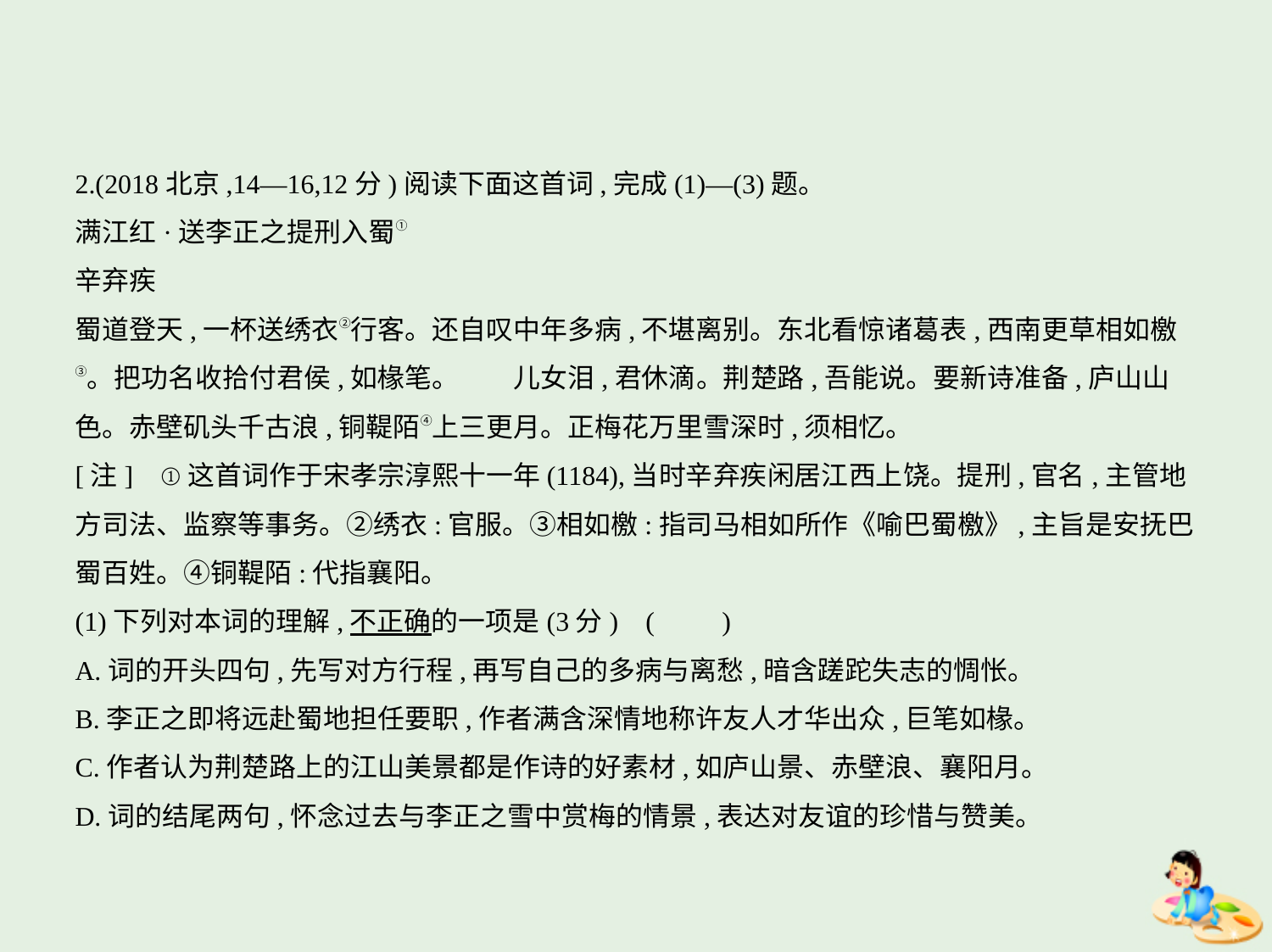

2.(2018北京,14—16,12分)阅读下面这首词,完成(1)—(3)题。
满江红·送李正之提刑入蜀①
辛弃疾
蜀道登天,一杯送绣衣②行客。还自叹中年多病,不堪离别。东北看惊诸葛表,西南更草相如檄
③。把功名收拾付君侯,如椽笔。　　儿女泪,君休滴。荆楚路,吾能说。要新诗准备,庐山山
色。赤壁矶头千古浪,铜鞮陌④上三更月。正梅花万里雪深时,须相忆。
[注]    ①这首词作于宋孝宗淳熙十一年(1184),当时辛弃疾闲居江西上饶。提刑,官名,主管地
方司法、监察等事务。②绣衣:官服。③相如檄:指司马相如所作《喻巴蜀檄》,主旨是安抚巴
蜀百姓。④铜鞮陌:代指襄阳。
(1)下列对本词的理解,不正确的一项是(3分) (　　)
A.词的开头四句,先写对方行程,再写自己的多病与离愁,暗含蹉跎失志的惆怅。
B.李正之即将远赴蜀地担任要职,作者满含深情地称许友人才华出众,巨笔如椽。
C.作者认为荆楚路上的江山美景都是作诗的好素材,如庐山景、赤壁浪、襄阳月。
D.词的结尾两句,怀念过去与李正之雪中赏梅的情景,表达对友谊的珍惜与赞美。